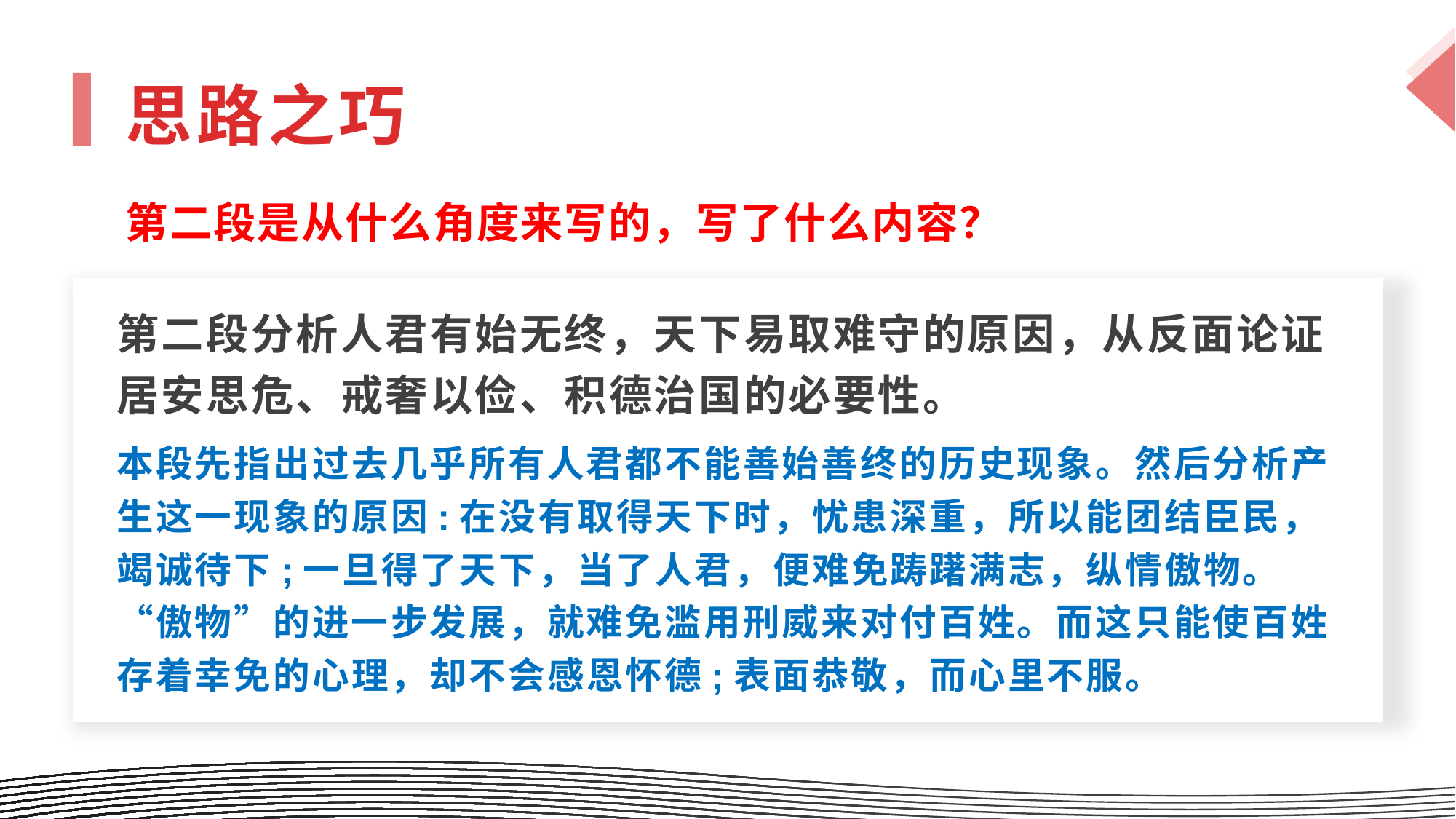

思路之巧

第二段是从什么角度来写的，写了什么内容？

第二段分析人君有始无终，天下易取难守的原因，从反面论证居安思危、戒奢以俭、积德治国的必要性。
本段先指出过去几乎所有人君都不能善始善终的历史现象。然后分析产生这一现象的原因:在没有取得天下时，忧患深重，所以能团结臣民，竭诚待下;一旦得了天下，当了人君，便难免踌躇满志，纵情傲物。“傲物”的进一步发展，就难免滥用刑威来对付百姓。而这只能使百姓存着幸免的心理，却不会感恩怀德;表面恭敬，而心里不服。